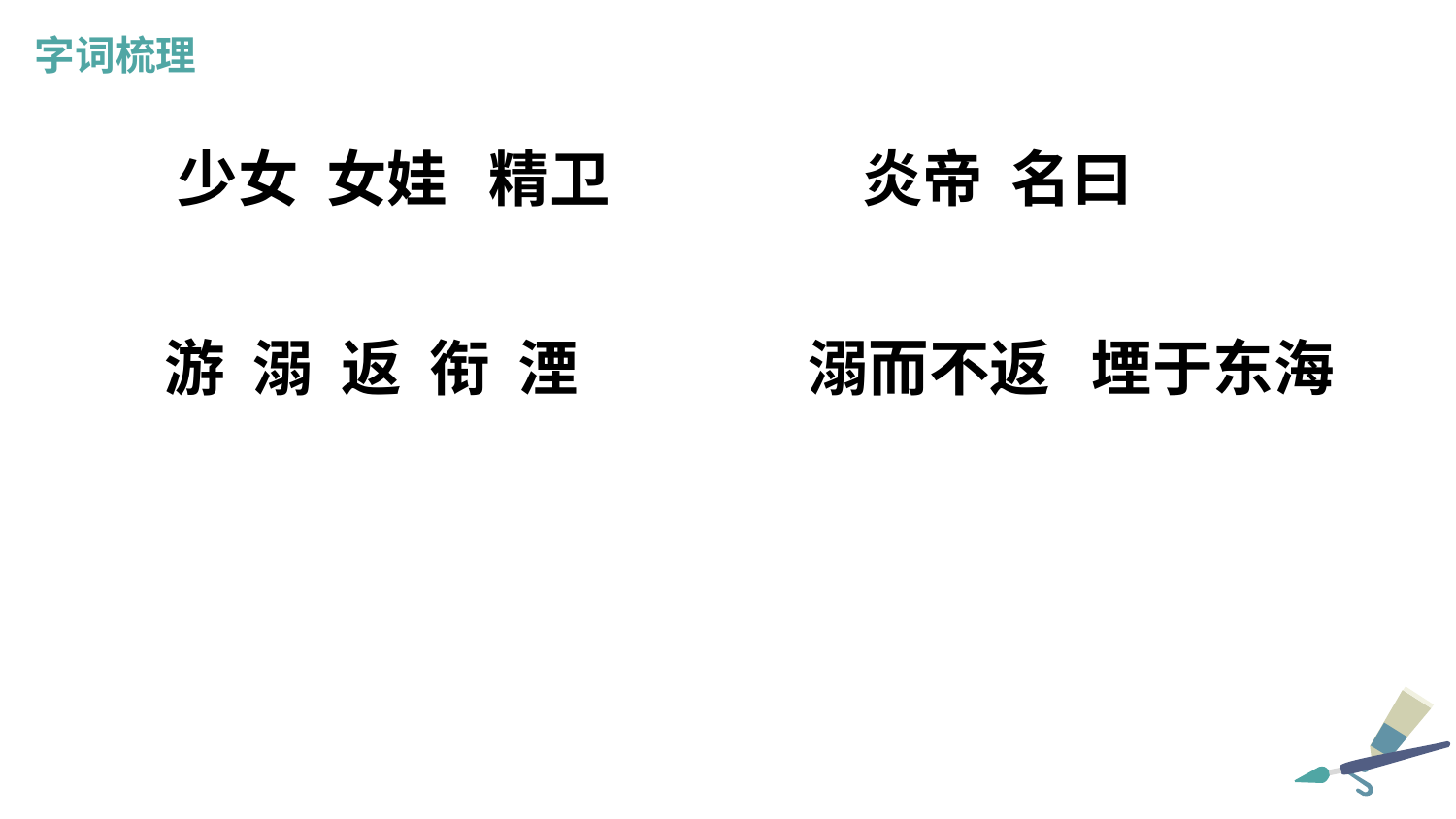

字词梳理
少女  女娃   精卫
炎帝  名曰
游  溺  返  衔  湮
溺而不返   堙于东海